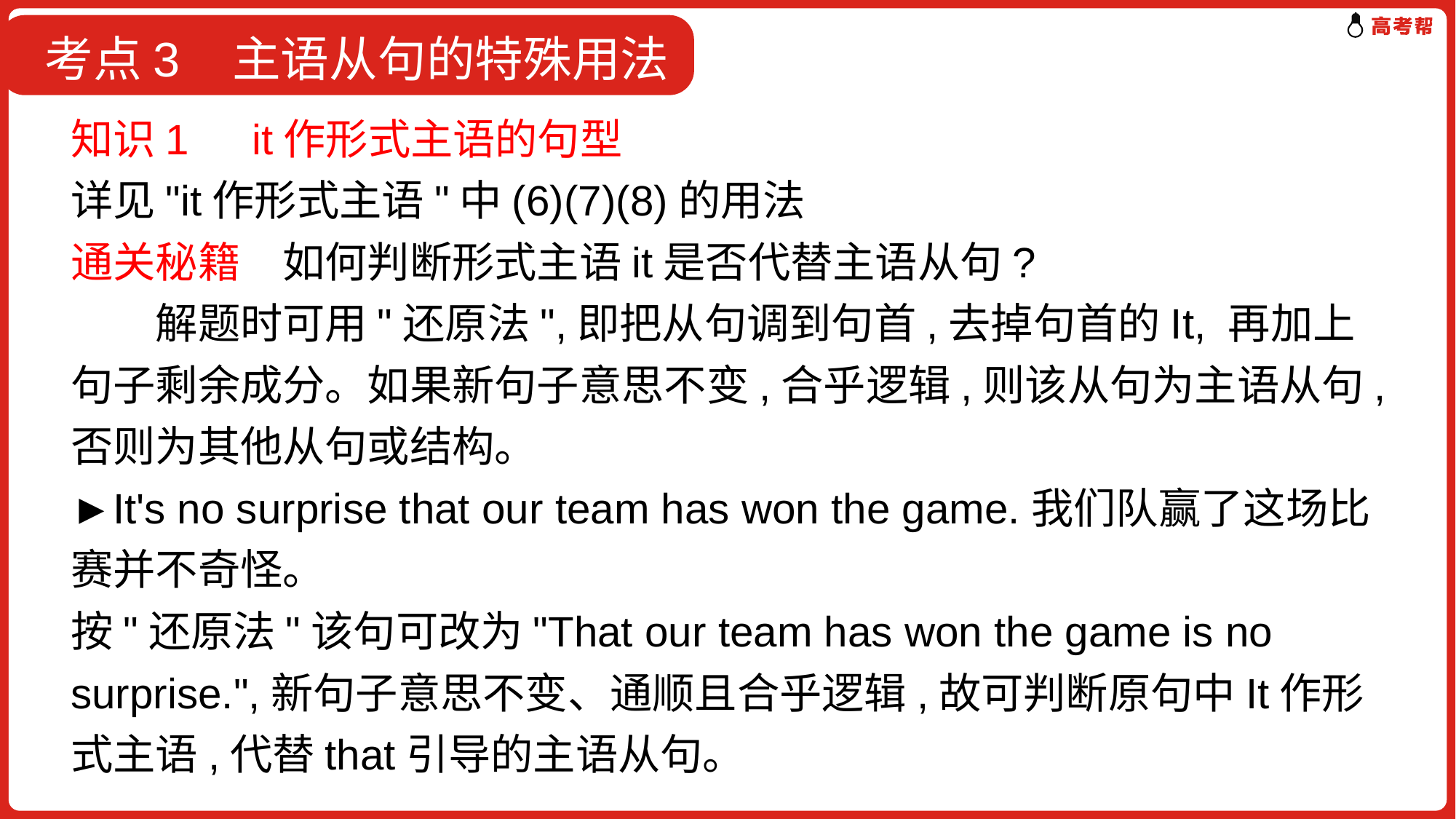

考点3   主语从句的特殊用法
知识1　it作形式主语的句型
详见"it作形式主语"中(6)(7)(8)的用法
通关秘籍　如何判断形式主语it是否代替主语从句?
　　解题时可用"还原法",即把从句调到句首,去掉句首的It, 再加上句子剩余成分。如果新句子意思不变,合乎逻辑,则该从句为主语从句,否则为其他从句或结构。
►It's no surprise that our team has won the game.我们队赢了这场比赛并不奇怪。
按"还原法"该句可改为"That our team has won the game is no surprise.",新句子意思不变、通顺且合乎逻辑,故可判断原句中It作形式主语,代替that引导的主语从句。